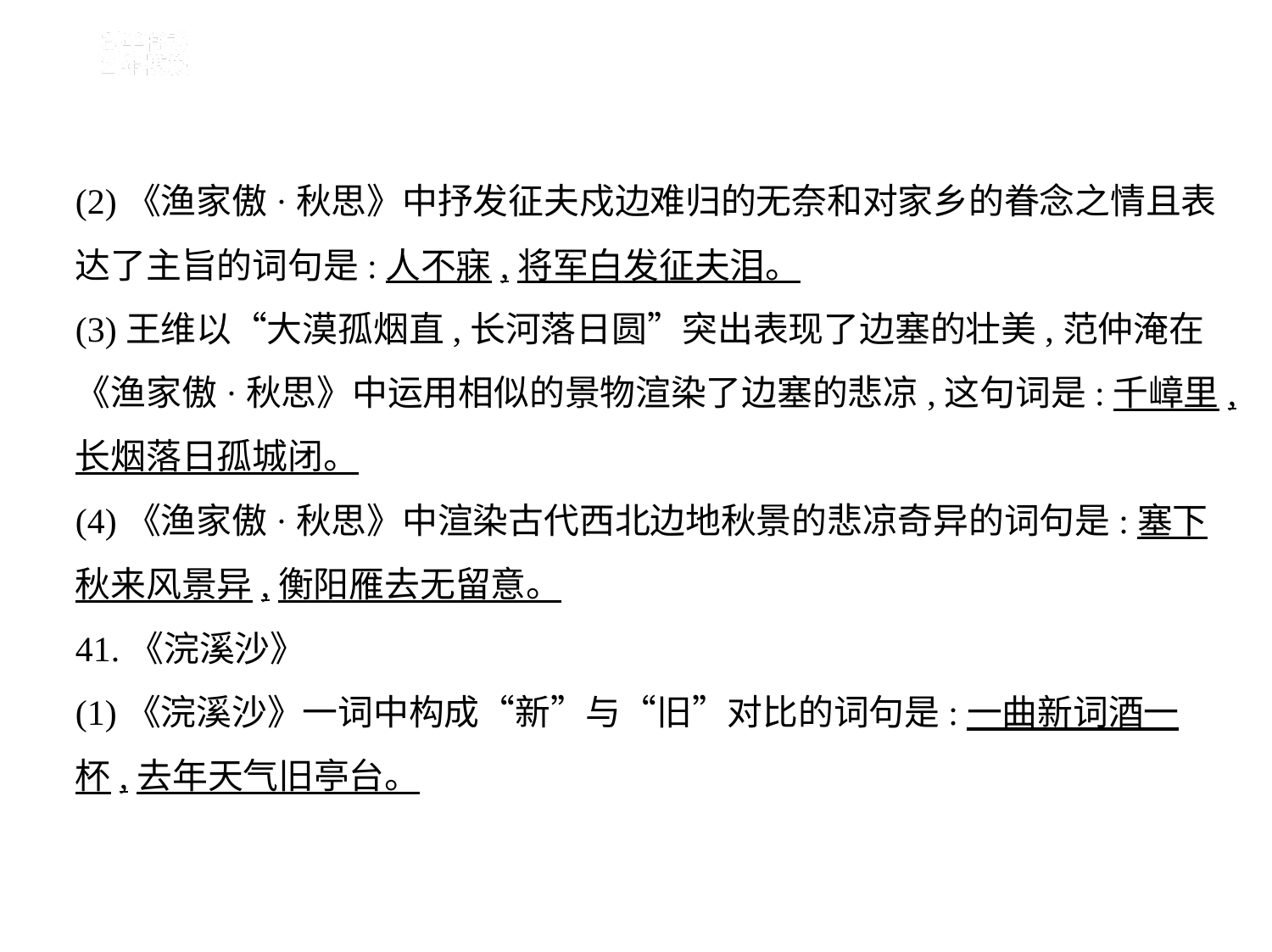

(2)《渔家傲·秋思》中抒发征夫戍边难归的无奈和对家乡的眷念之情且表
达了主旨的词句是:人不寐,将军白发征夫泪。
(3)王维以“大漠孤烟直,长河落日圆”突出表现了边塞的壮美,范仲淹在
《渔家傲·秋思》中运用相似的景物渲染了边塞的悲凉,这句词是:千嶂里,
长烟落日孤城闭。
(4)《渔家傲·秋思》中渲染古代西北边地秋景的悲凉奇异的词句是:塞下
秋来风景异,衡阳雁去无留意。
41.《浣溪沙》
(1)《浣溪沙》一词中构成“新”与“旧”对比的词句是:一曲新词酒一
杯,去年天气旧亭台。